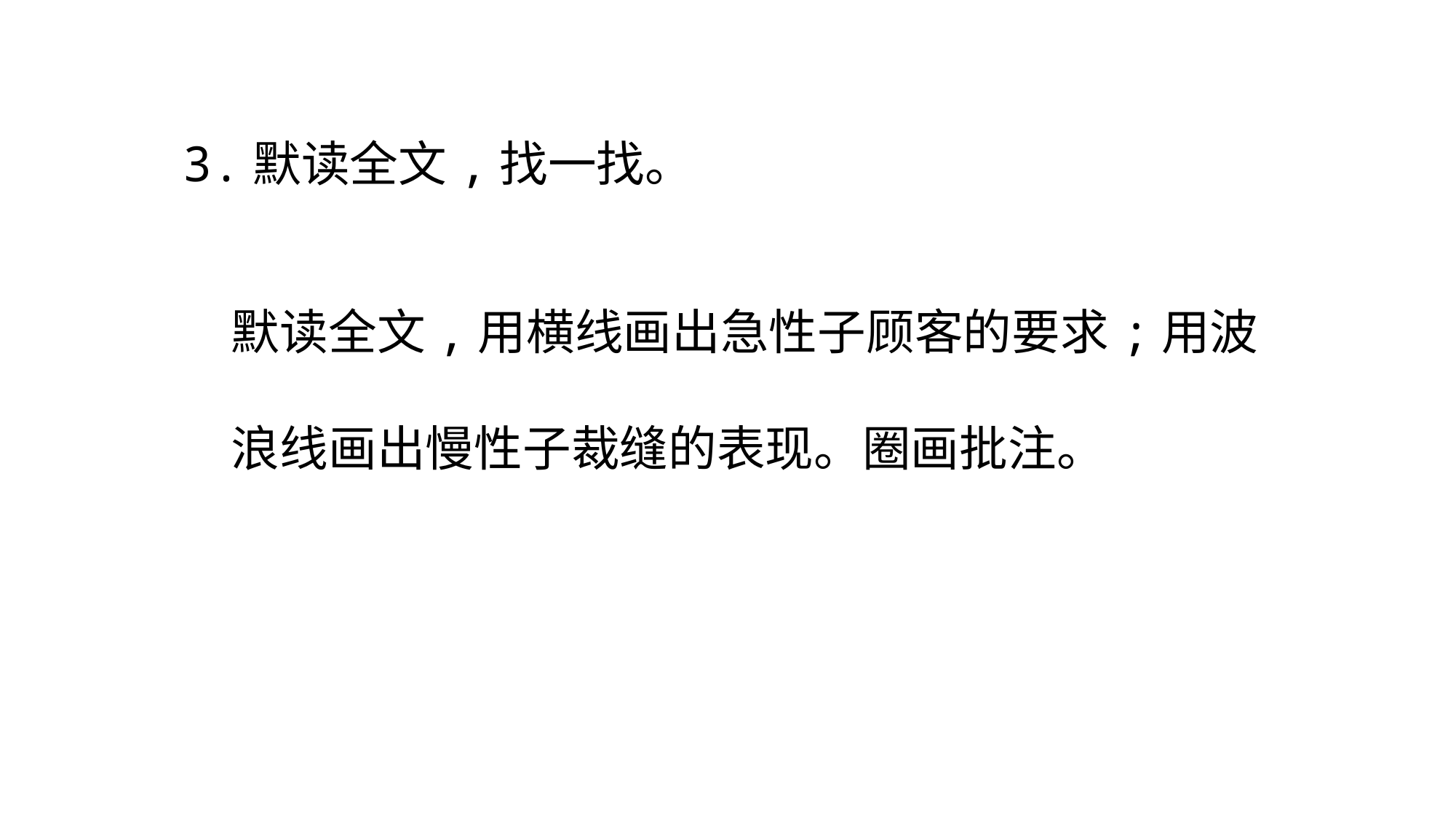

3.默读全文,找一找。
默读全文,用横线画出急性子顾客的要求;用波浪线画出慢性子裁缝的表现。圈画批注。